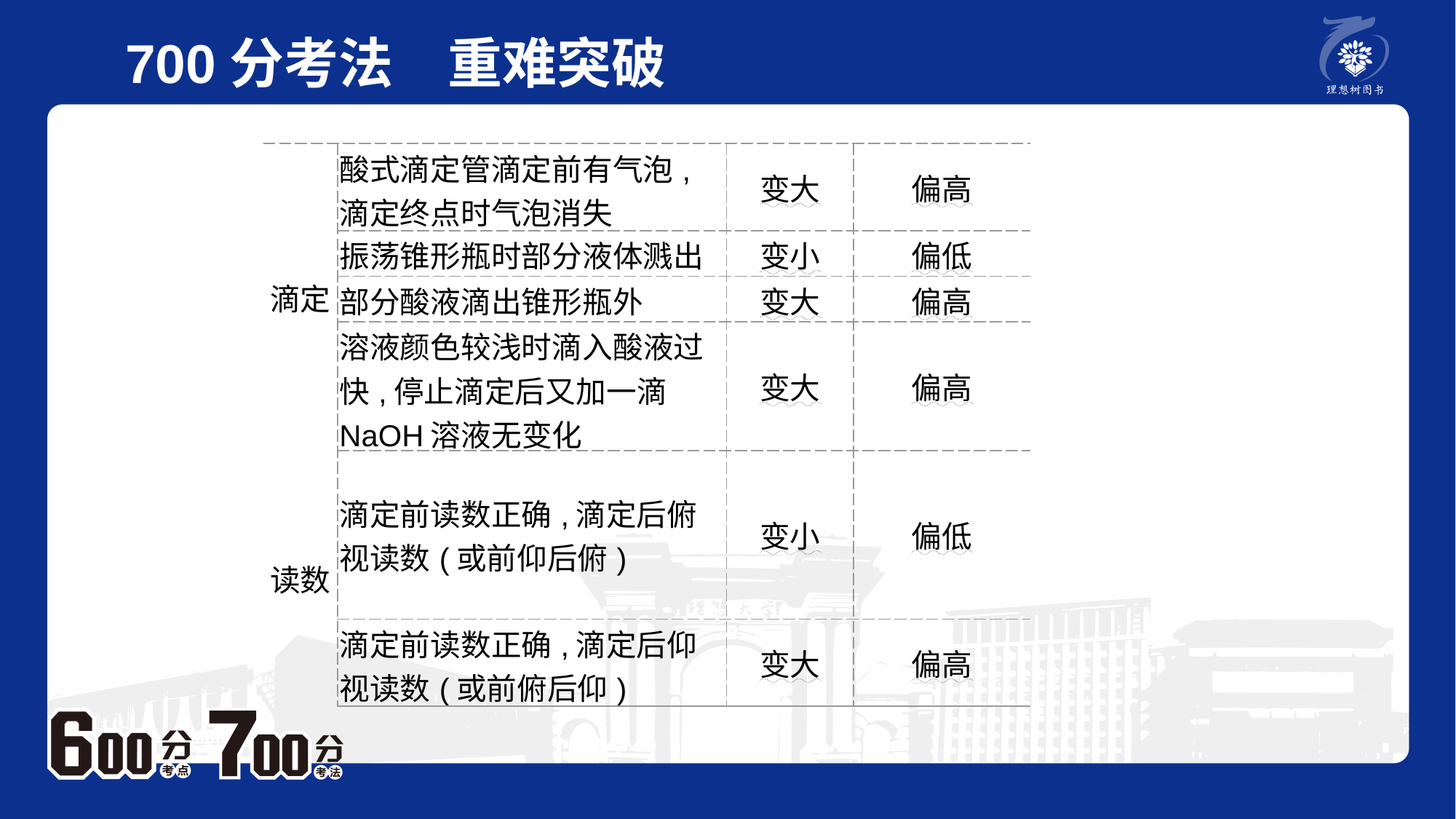

700分考法　重难突破
| 滴定 | 酸式滴定管滴定前有气泡,滴定终点时气泡消失 | 变大 | 偏高 |
| --- | --- | --- | --- |
|  | 振荡锥形瓶时部分液体溅出 | 变小 | 偏低 |
|  | 部分酸液滴出锥形瓶外 | 变大 | 偏高 |
|  | 溶液颜色较浅时滴入酸液过快,停止滴定后又加一滴NaOH溶液无变化 | 变大 | 偏高 |
| 读数 | 滴定前读数正确,滴定后俯视读数(或前仰后俯) | 变小 | 偏低 |
|  | 滴定前读数正确,滴定后仰视读数(或前俯后仰) | 变大 | 偏高 |